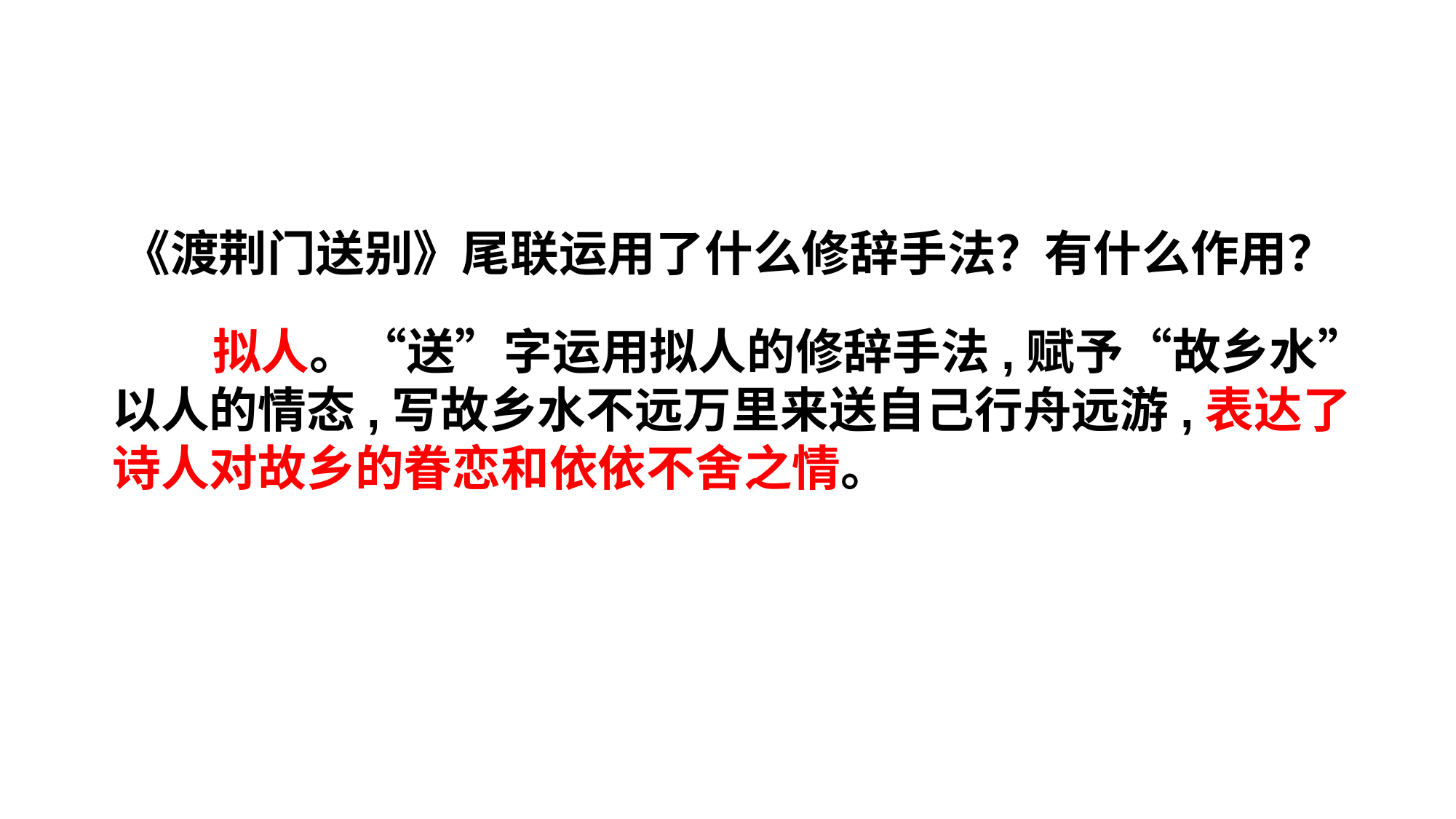

《渡荆门送别》尾联运用了什么修辞手法？有什么作用？
        拟人。“送”字运用拟人的修辞手法,赋予“故乡水”以人的情态,写故乡水不远万里来送自己行舟远游,表达了诗人对故乡的眷恋和依依不舍之情。